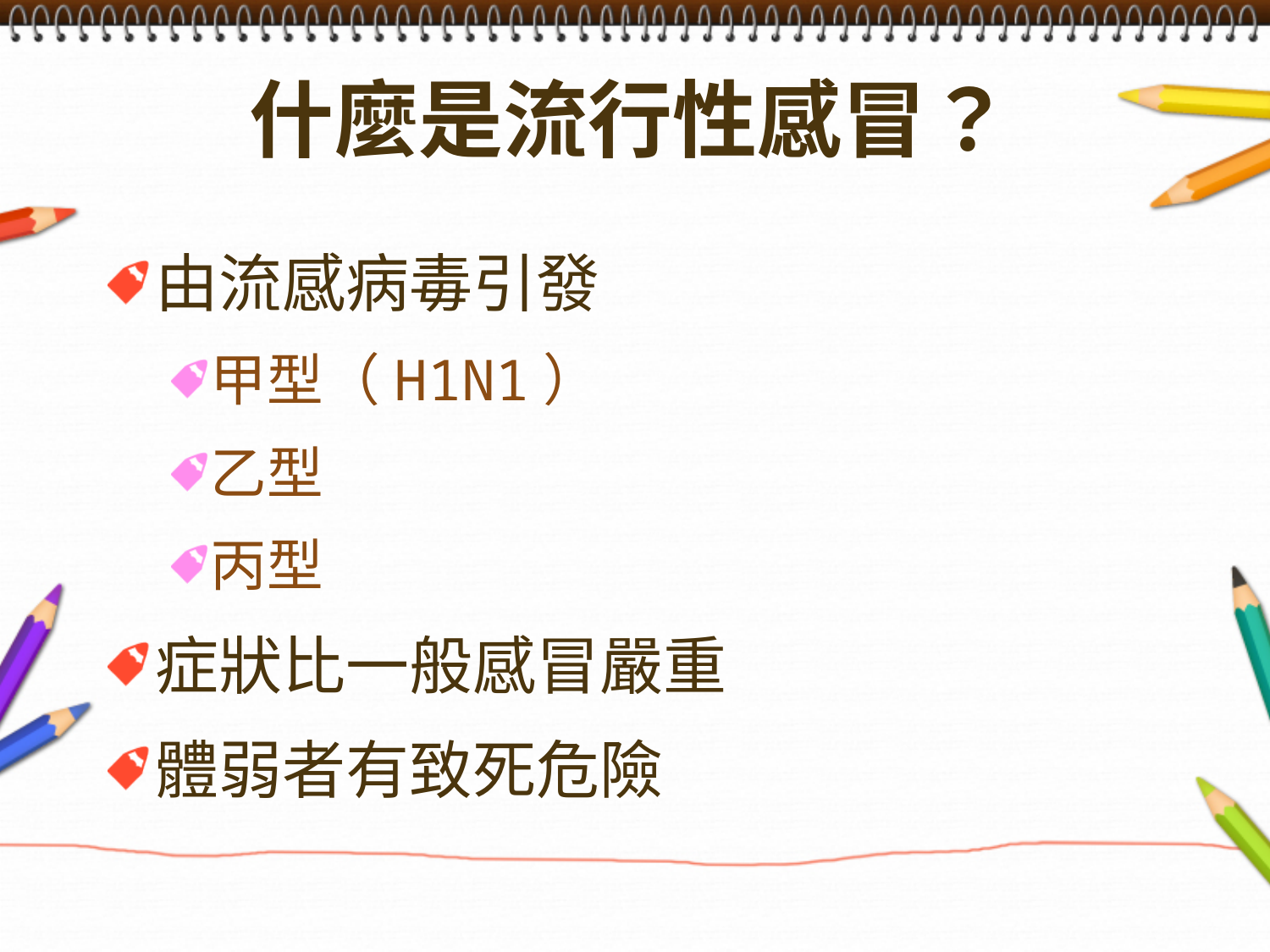

# 什麼是流行性感冒？
由流感病毒引發
甲型（H1N1）
乙型
丙型
症狀比一般感冒嚴重
體弱者有致死危險